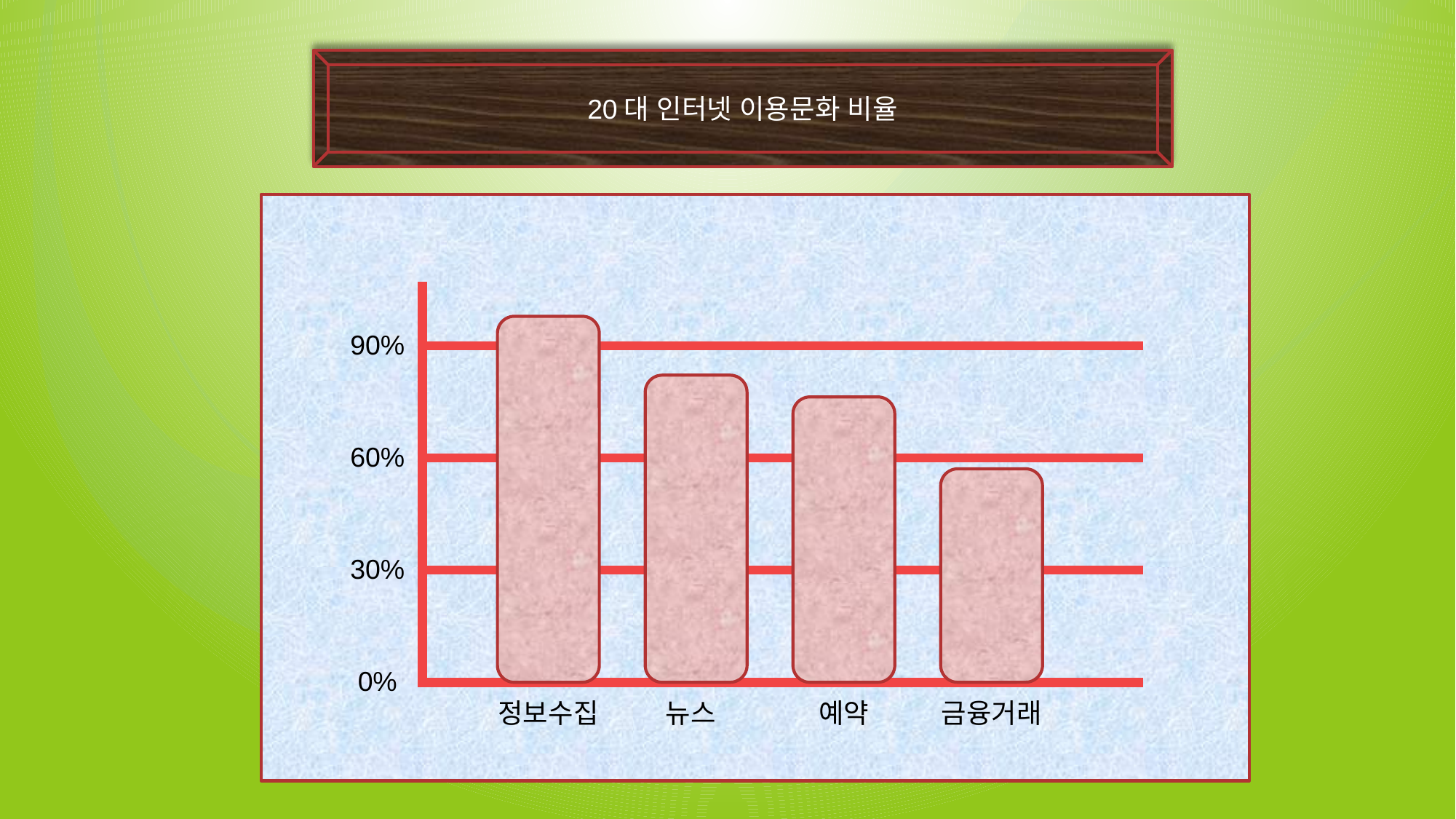

20대 인터넷 이용문화 비율

90%

60%

30%
0%
정보수집
뉴스
예약
금융거래
4